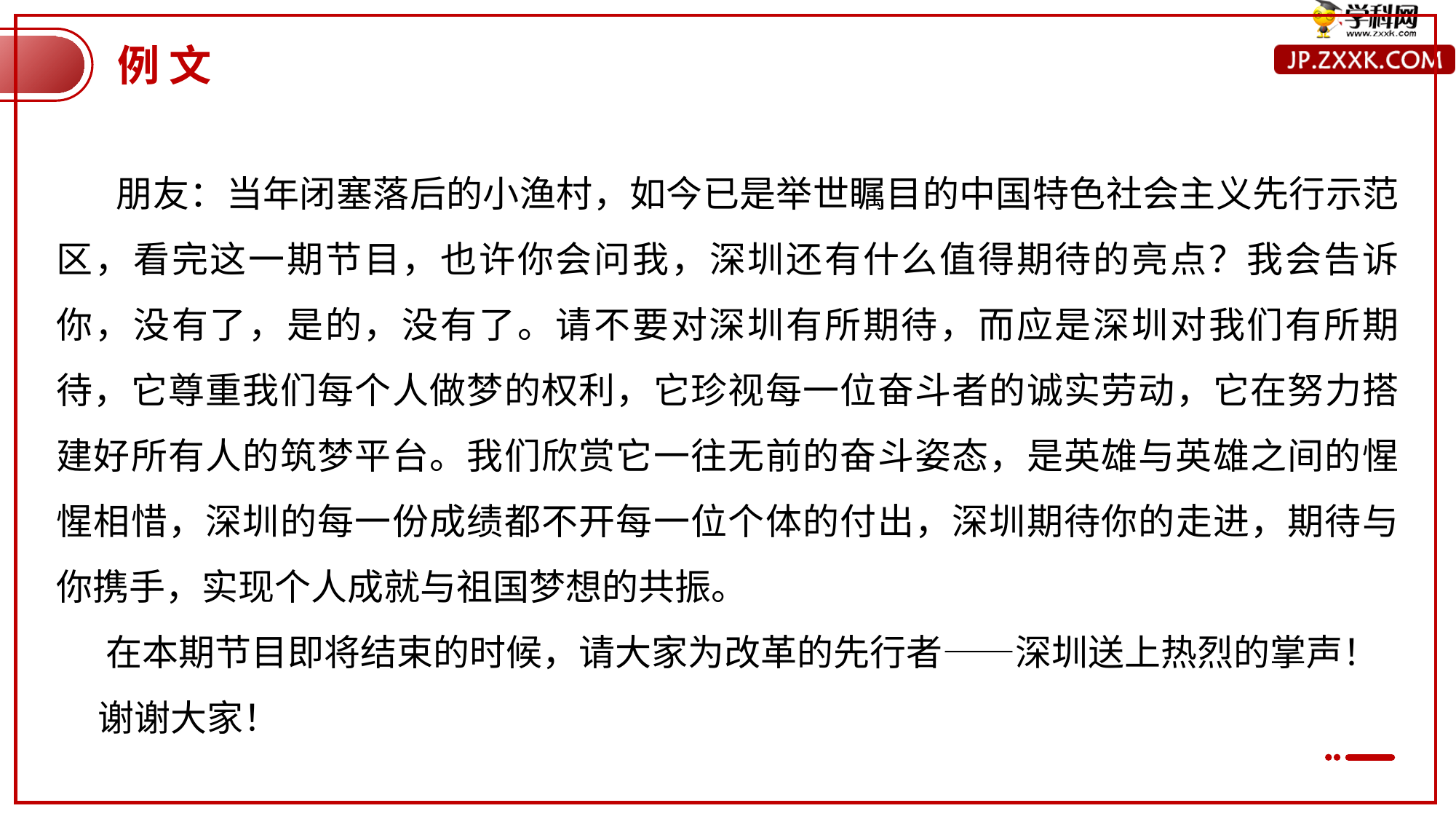

例文

      朋友：当年闭塞落后的小渔村，如今已是举世瞩目的中国特色社会主义先行示范区，看完这一期节目，也许你会问我，深圳还有什么值得期待的亮点？我会告诉你，没有了，是的，没有了。请不要对深圳有所期待，而应是深圳对我们有所期待，它尊重我们每个人做梦的权利，它珍视每一位奋斗者的诚实劳动，它在努力搭建好所有人的筑梦平台。我们欣赏它一往无前的奋斗姿态，是英雄与英雄之间的惺惺相惜，深圳的每一份成绩都不开每一位个体的付出，深圳期待你的走进，期待与你携手，实现个人成就与祖国梦想的共振。
     在本期节目即将结束的时候，请大家为改革的先行者——深圳送上热烈的掌声！
    谢谢大家！